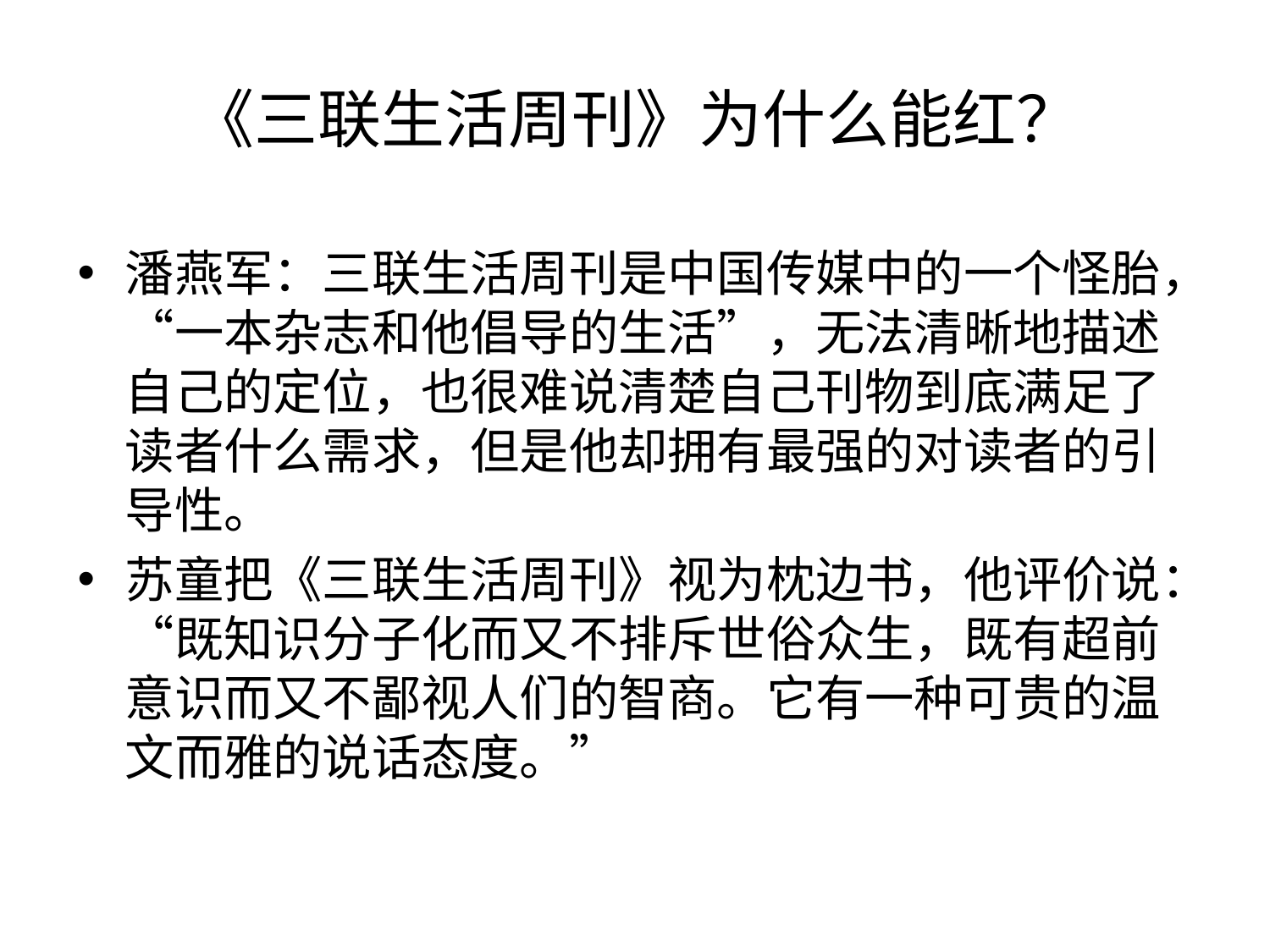

# 《三联生活周刊》为什么能红？
潘燕军：三联生活周刊是中国传媒中的一个怪胎，“一本杂志和他倡导的生活”，无法清晰地描述自己的定位，也很难说清楚自己刊物到底满足了读者什么需求，但是他却拥有最强的对读者的引导性。
苏童把《三联生活周刊》视为枕边书，他评价说：“既知识分子化而又不排斥世俗众生，既有超前意识而又不鄙视人们的智商。它有一种可贵的温文而雅的说话态度。”